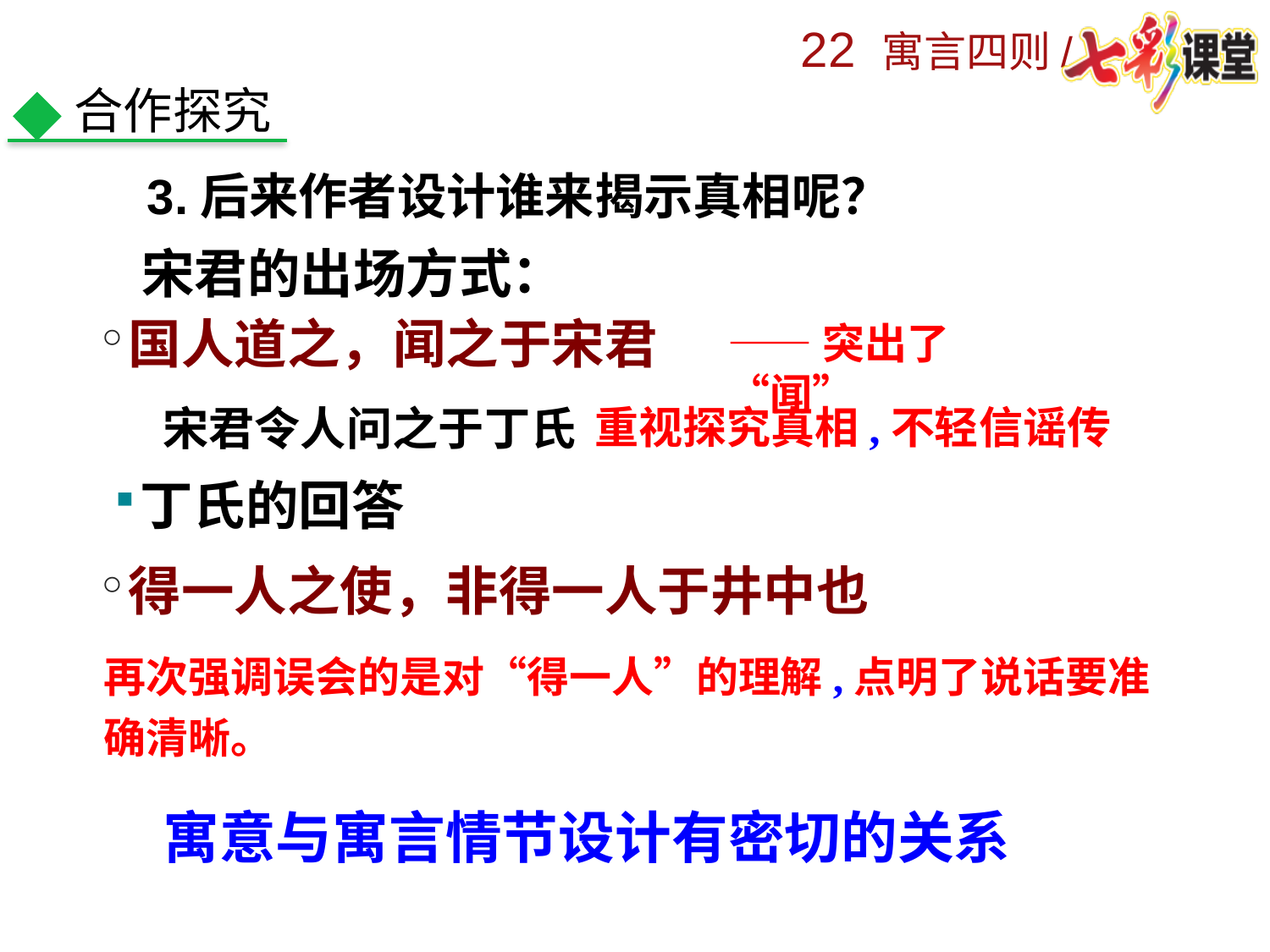

合作探究

3.后来作者设计谁来揭示真相呢？

宋君的出场方式：
——突出了“闻”
国人道之，闻之于宋君
宋君令人问之于丁氏
重视探究真相,不轻信谣传
丁氏的回答

得一人之使，非得一人于井中也
再次强调误会的是对“得一人”的理解,点明了说话要准确清晰。
寓意与寓言情节设计有密切的关系